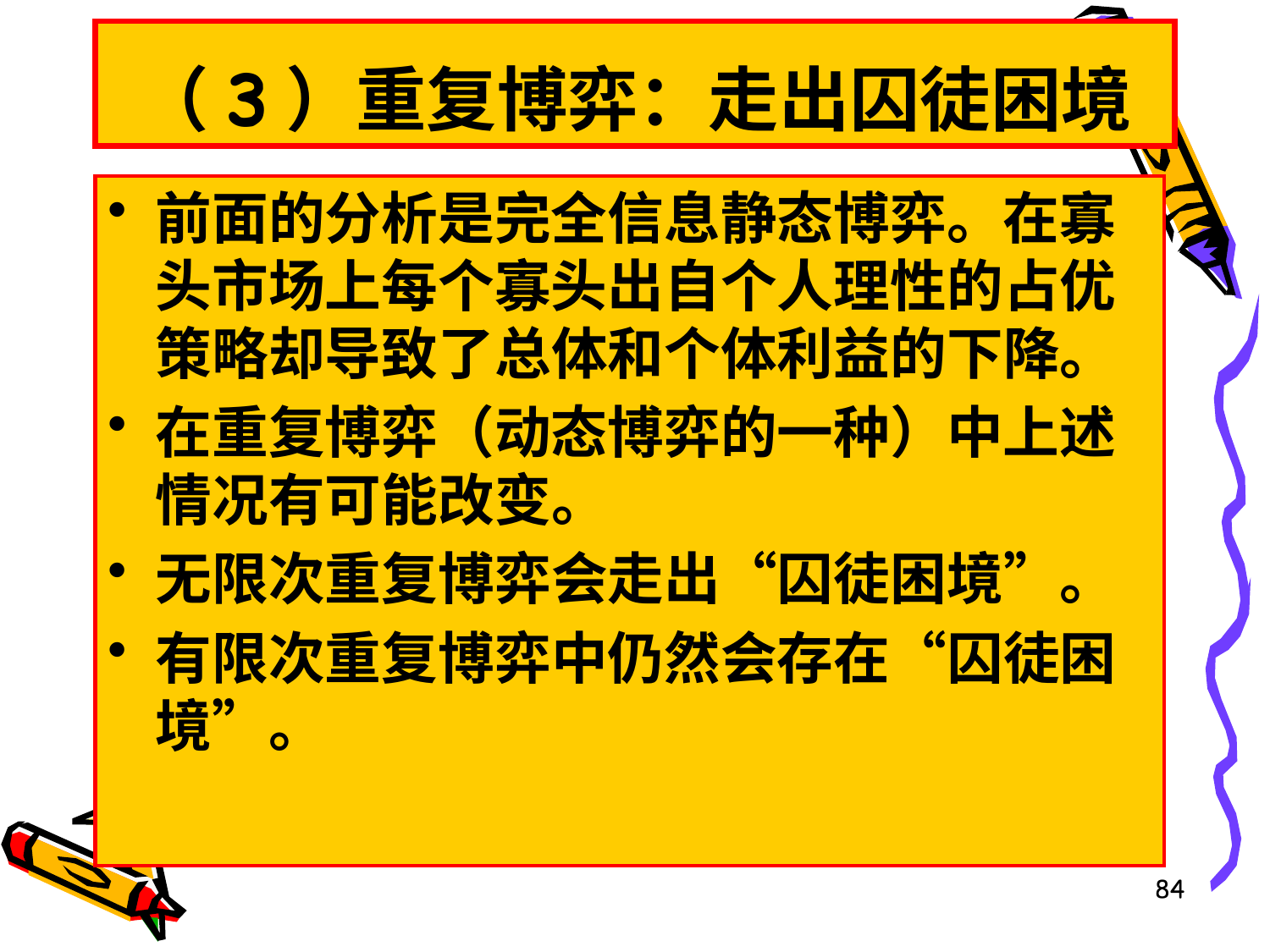

# （3）重复博弈：走出囚徒困境
前面的分析是完全信息静态博弈。在寡头市场上每个寡头出自个人理性的占优策略却导致了总体和个体利益的下降。
在重复博弈（动态博弈的一种）中上述情况有可能改变。
无限次重复博弈会走出“囚徒困境”。
有限次重复博弈中仍然会存在“囚徒困境”。
84